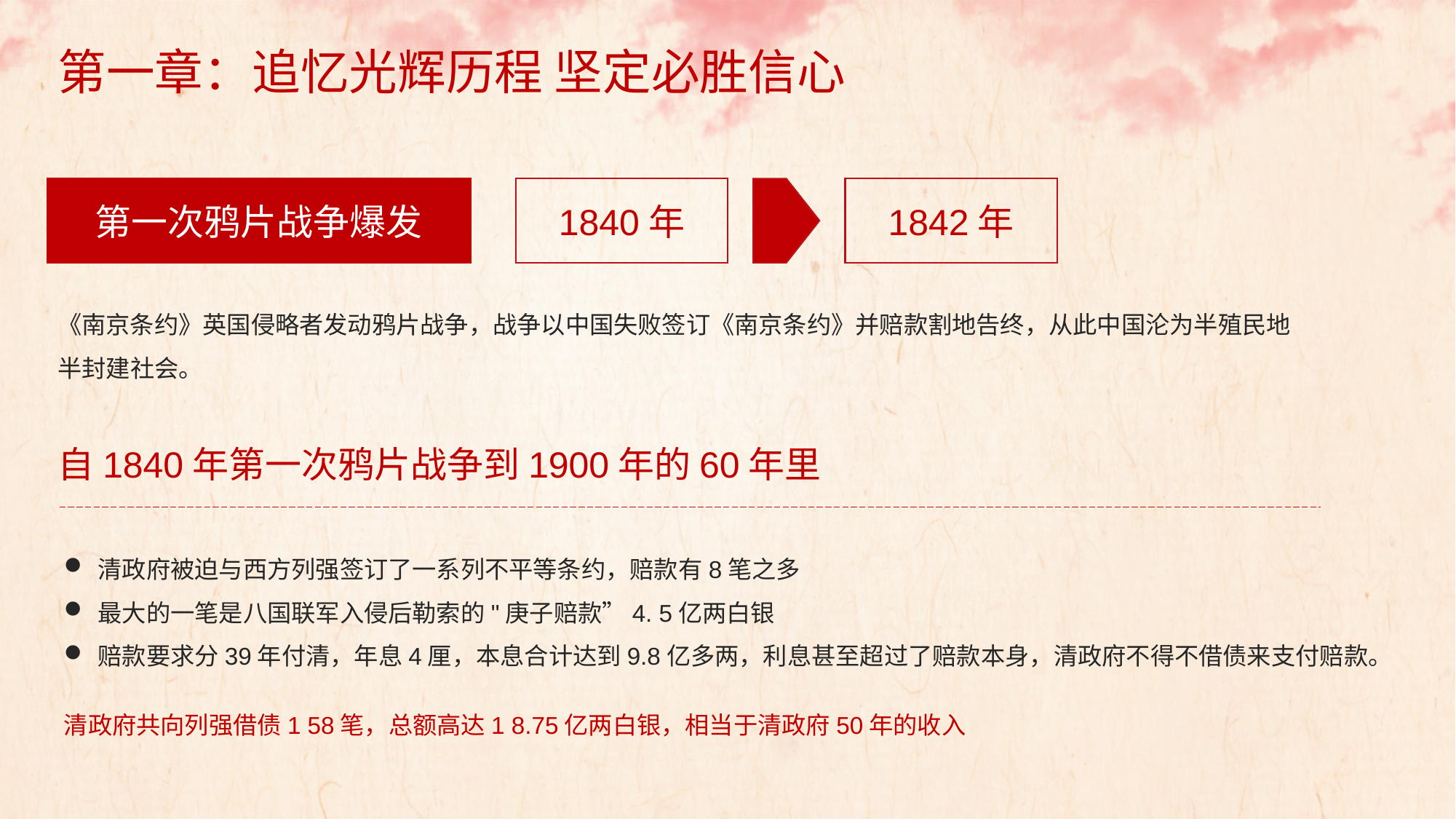

第一章：追忆光辉历程 坚定必胜信心
第一次鸦片战争爆发
1840年

1842年
《南京条约》英国侵略者发动鸦片战争，战争以中国失败签订《南京条约》并赔款割地告终，从此中国沦为半殖民地半封建社会。
自1840年第一次鸦片战争到1900年的60年里
清政府被迫与西方列强签订了一系列不平等条约，赔款有8笔之多
最大的一笔是八国联军入侵后勒索的"庚子赔款”4. 5亿两白银
赔款要求分39年付清，年息4厘，本息合计达到9.8亿多两，利息甚至超过了赔款本身，清政府不得不借债来支付赔款。
清政府共向列强借债1 58笔，总额高达1 8.75亿两白银，相当于清政府50年的收入